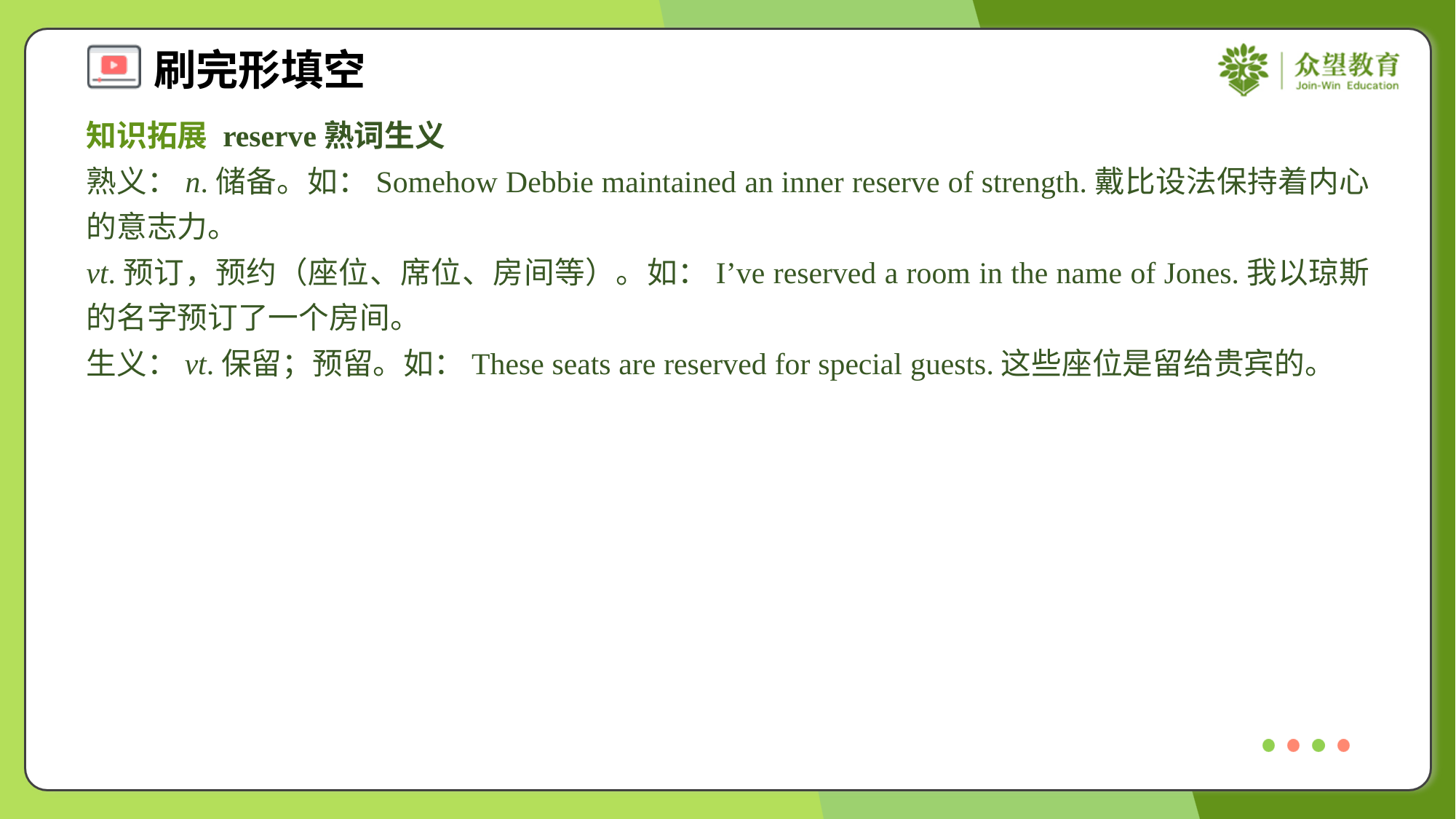

知识拓展 reserve熟词生义
熟义：n.储备。如：Somehow Debbie maintained an inner reserve of strength.戴比设法保持着内心的意志力。
vt.预订，预约（座位、席位、房间等）。如：I’ve reserved a room in the name of Jones.我以琼斯的名字预订了一个房间。
生义：vt.保留；预留。如：These seats are reserved for special guests.这些座位是留给贵宾的。